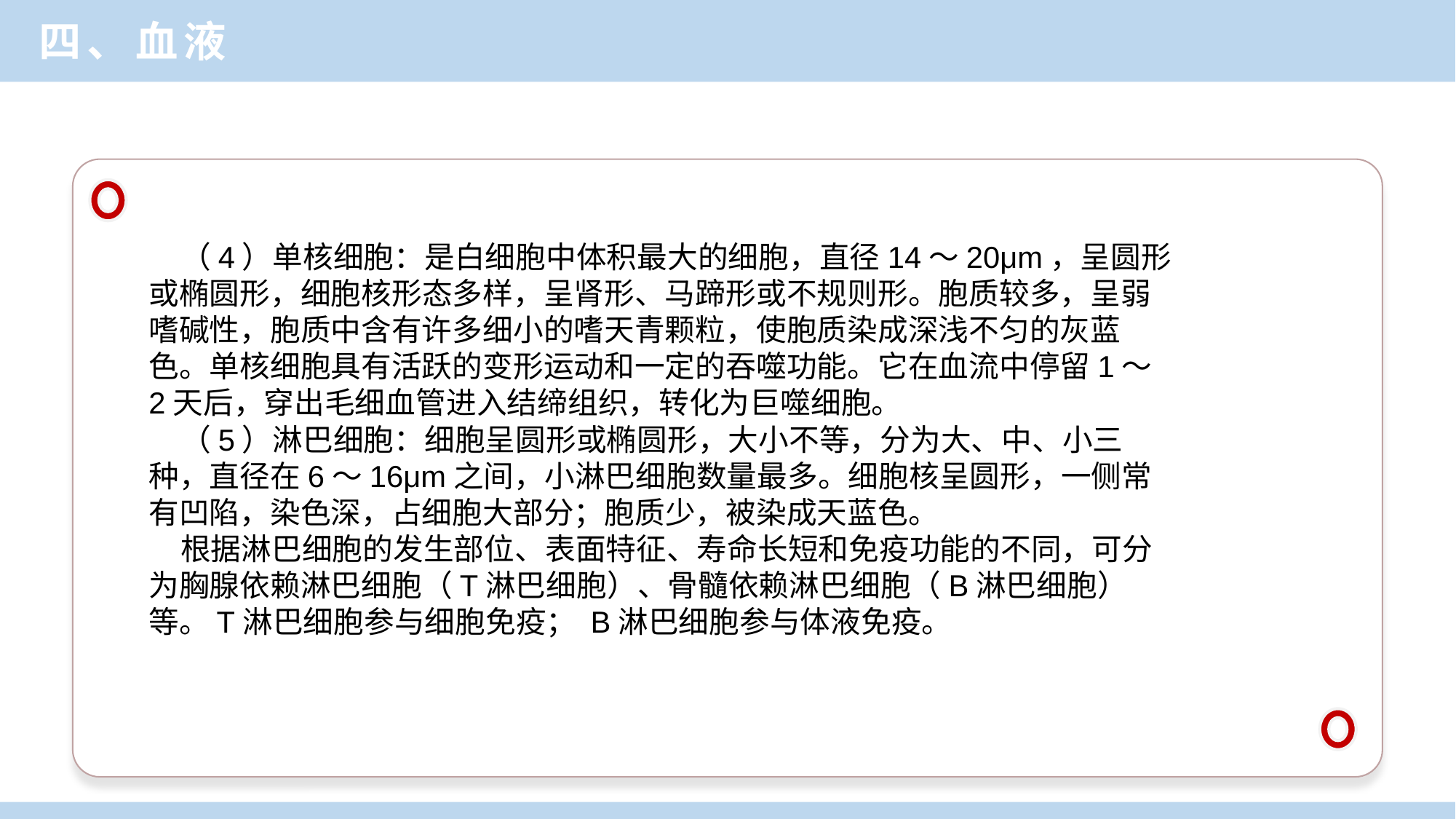

四、血液

（4）单核细胞：是白细胞中体积最大的细胞，直径14～20μm，呈圆形或椭圆形，细胞核形态多样，呈肾形、马蹄形或不规则形。胞质较多，呈弱嗜碱性，胞质中含有许多细小的嗜天青颗粒，使胞质染成深浅不匀的灰蓝色。单核细胞具有活跃的变形运动和一定的吞噬功能。它在血流中停留1～2天后，穿出毛细血管进入结缔组织，转化为巨噬细胞。
（5）淋巴细胞：细胞呈圆形或椭圆形，大小不等，分为大、中、小三种，直径在6～16μm之间，小淋巴细胞数量最多。细胞核呈圆形，一侧常有凹陷，染色深，占细胞大部分；胞质少，被染成天蓝色。
根据淋巴细胞的发生部位、表面特征、寿命长短和免疫功能的不同，可分为胸腺依赖淋巴细胞（T淋巴细胞）、骨髓依赖淋巴细胞（B淋巴细胞）等。T淋巴细胞参与细胞免疫； B淋巴细胞参与体液免疫。